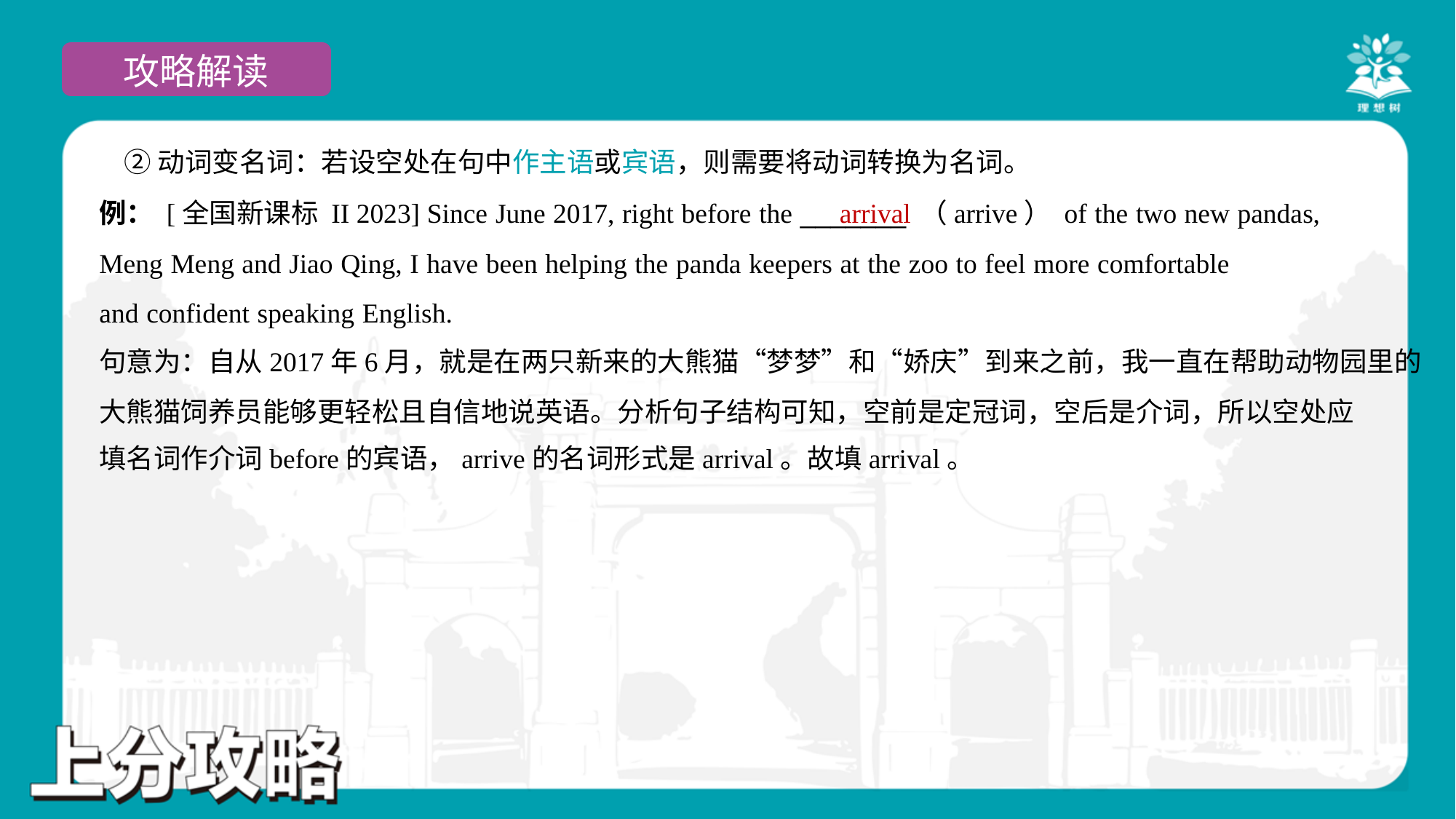

②动词变名词：若设空处在句中作主语或宾语，则需要将动词转换为名词。
例： [全国新课标 II 2023] Since June 2017, right before the _______ （arrive） of the two new pandas,
Meng Meng and Jiao Qing, I have been helping the panda keepers at the zoo to feel more comfortable
and confident speaking English.
arrival
句意为：自从2017年6月，就是在两只新来的大熊猫“梦梦”和“娇庆”到来之前，我一直在帮助动物园里的
大熊猫饲养员能够更轻松且自信地说英语。分析句子结构可知，空前是定冠词，空后是介词，所以空处应
填名词作介词before的宾语，arrive的名词形式是arrival。故填arrival。